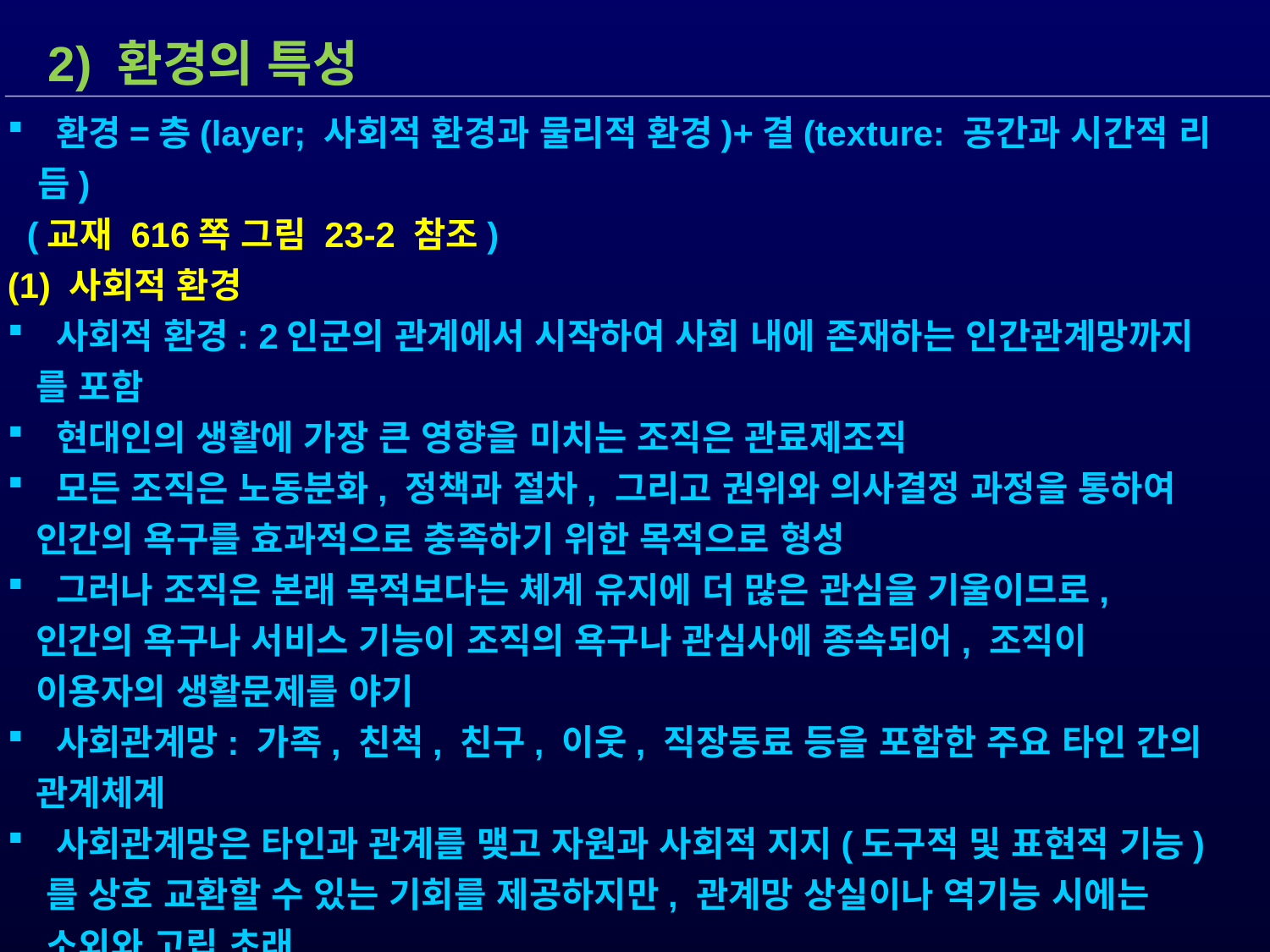

2) 환경의 특성
 환경=층(layer; 사회적 환경과 물리적 환경)+결(texture: 공간과 시간적 리듬)
  (교재 616쪽 그림 23-2 참조)
(1) 사회적 환경
 사회적 환경: 2인군의 관계에서 시작하여 사회 내에 존재하는 인간관계망까지
  를 포함
 현대인의 생활에 가장 큰 영향을 미치는 조직은 관료제조직
 모든 조직은 노동분화, 정책과 절차, 그리고 권위와 의사결정 과정을 통하여
  인간의 욕구를 효과적으로 충족하기 위한 목적으로 형성
 그러나 조직은 본래 목적보다는 체계 유지에 더 많은 관심을 기울이므로,
  인간의 욕구나 서비스 기능이 조직의 욕구나 관심사에 종속되어, 조직이
  이용자의 생활문제를 야기
 사회관계망: 가족, 친척, 친구, 이웃, 직장동료 등을 포함한 주요 타인 간의
  관계체계
 사회관계망은 타인과 관계를 맺고 자원과 사회적 지지(도구적 및 표현적 기능)
   를 상호 교환할 수 있는 기회를 제공하지만, 관계망 상실이나 역기능 시에는
   소외와 고립 초래